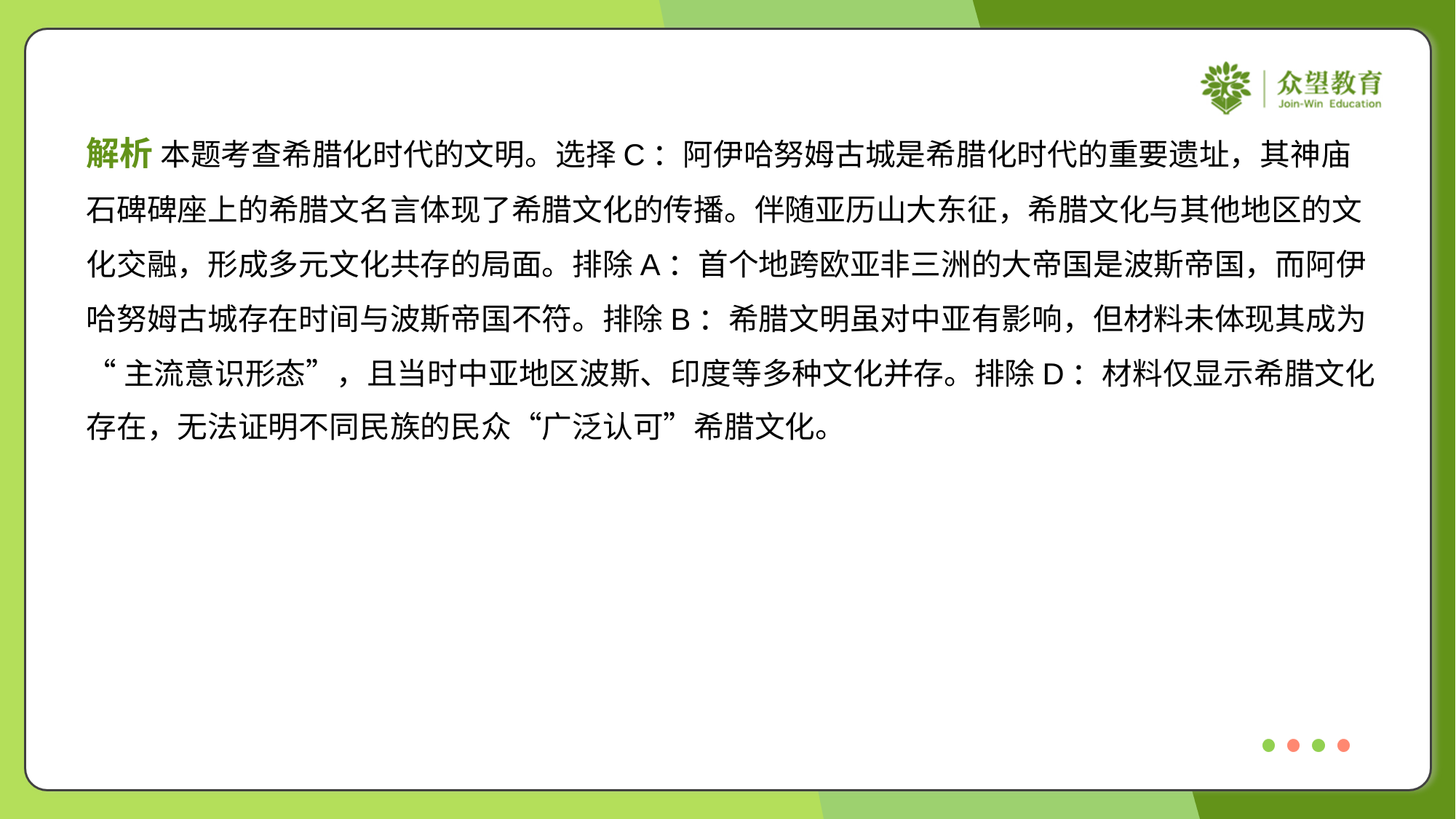

解析 本题考查希腊化时代的文明。选择C：阿伊哈努姆古城是希腊化时代的重要遗址，其神庙
石碑碑座上的希腊文名言体现了希腊文化的传播。伴随亚历山大东征，希腊文化与其他地区的文
化交融，形成多元文化共存的局面。排除A：首个地跨欧亚非三洲的大帝国是波斯帝国，而阿伊
哈努姆古城存在时间与波斯帝国不符。排除B：希腊文明虽对中亚有影响，但材料未体现其成为
“主流意识形态”，且当时中亚地区波斯、印度等多种文化并存。排除D：材料仅显示希腊文化
存在，无法证明不同民族的民众“广泛认可”希腊文化。